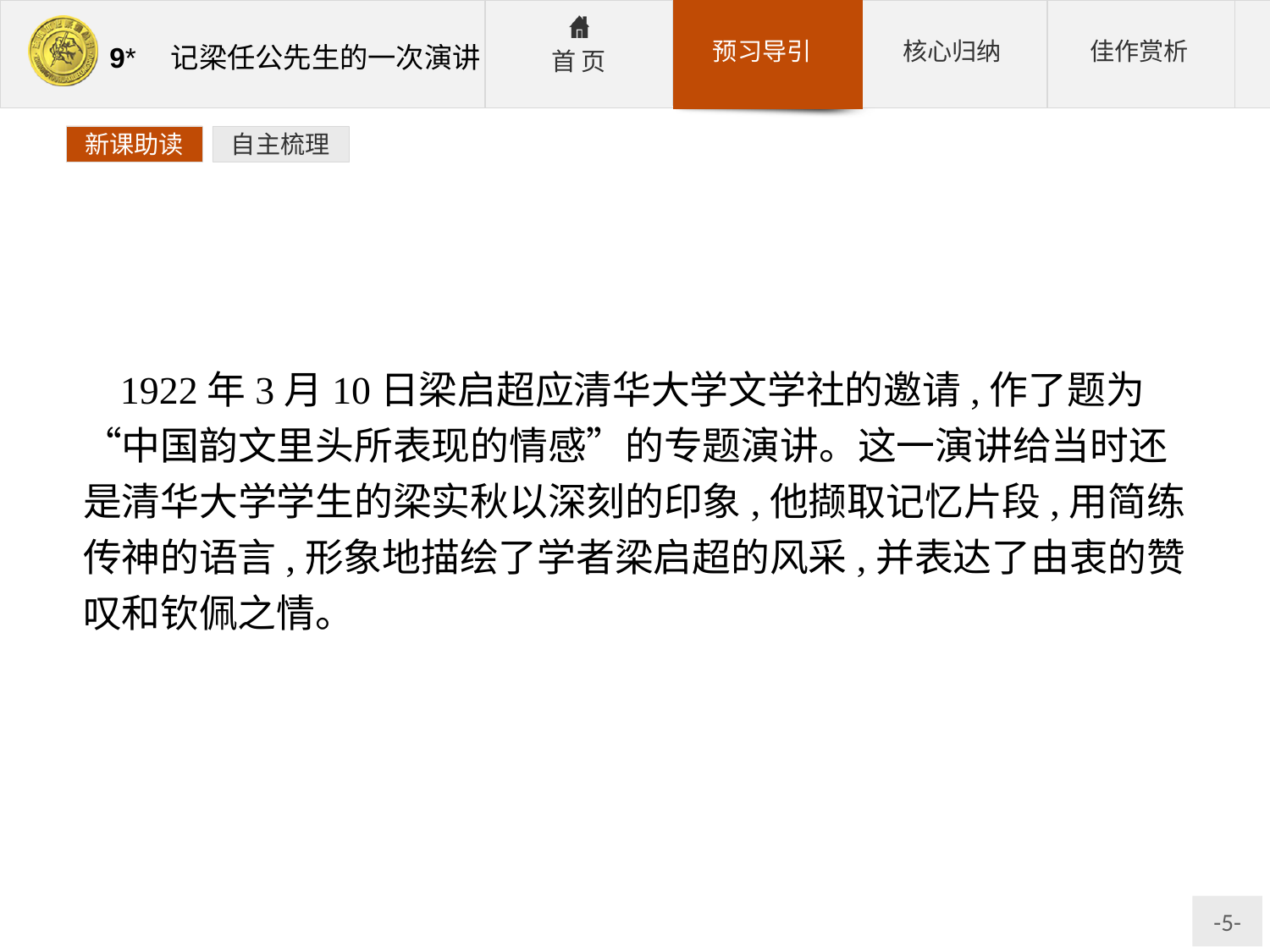

新课助读
自主梳理
1922年3月10日梁启超应清华大学文学社的邀请,作了题为“中国韵文里头所表现的情感”的专题演讲。这一演讲给当时还是清华大学学生的梁实秋以深刻的印象,他撷取记忆片段,用简练传神的语言,形象地描绘了学者梁启超的风采,并表达了由衷的赞叹和钦佩之情。